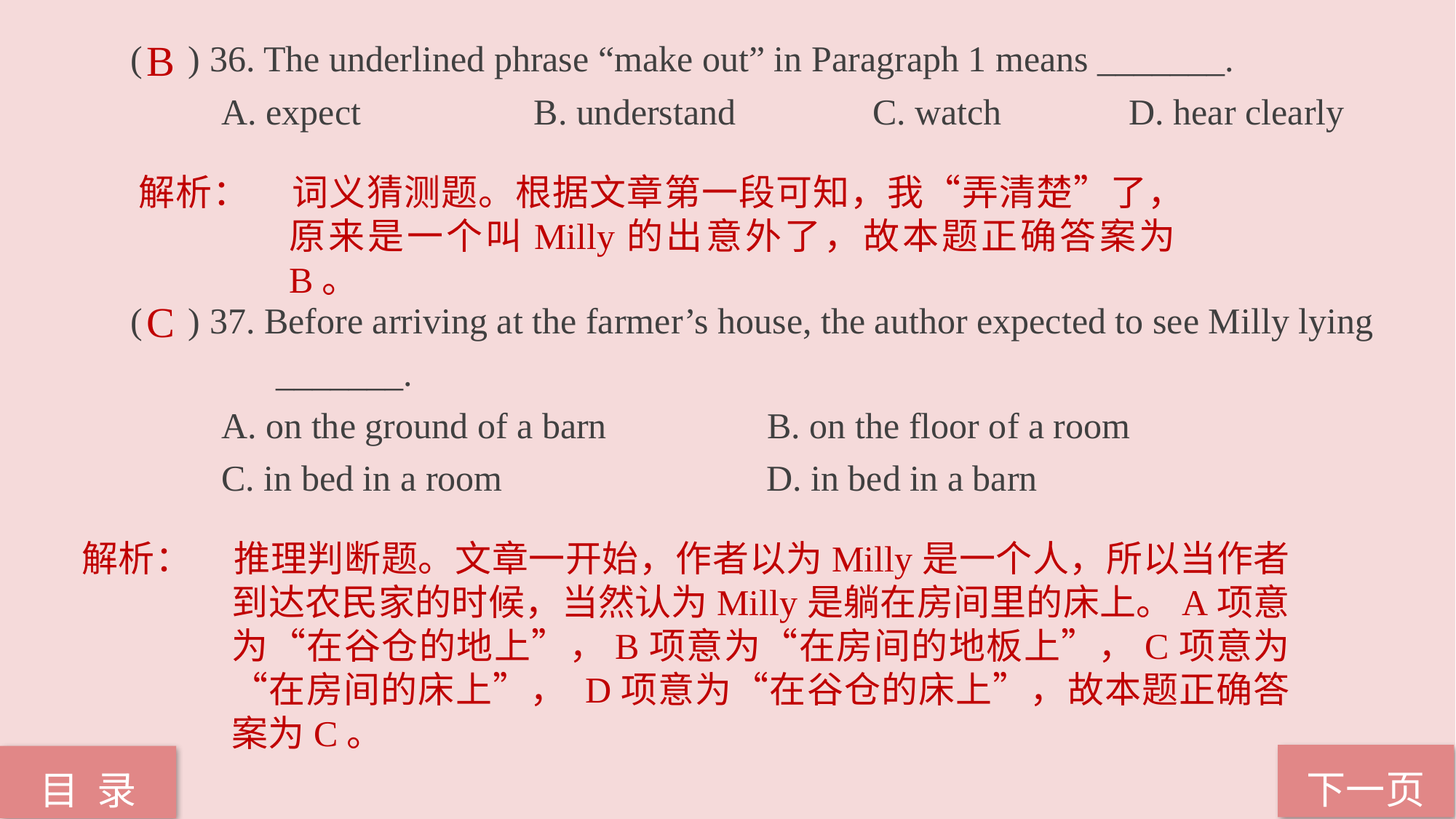

(     ) 36. The underlined phrase “make out” in Paragraph 1 means _______.
          A. expect                   B. understand               C. watch              D. hear clearly

(     ) 37. Before arriving at the farmer’s house, the author expected to see Milly lying
                _______.
          A. on the ground of a barn 	          B. on the floor of a room
          C. in bed in a room                             D. in bed in a barn
B
解析：	词义猜测题。根据文章第一段可知，我“弄清楚”了，原来是一个叫Milly的出意外了，故本题正确答案为B。
C
解析：	推理判断题。文章一开始，作者以为Milly是一个人，所以当作者到达农民家的时候，当然认为Milly是躺在房间里的床上。A项意为“在谷仓的地上”，B项意为“在房间的地板上”，C项意为“在房间的床上”， D项意为“在谷仓的床上”，故本题正确答案为C。